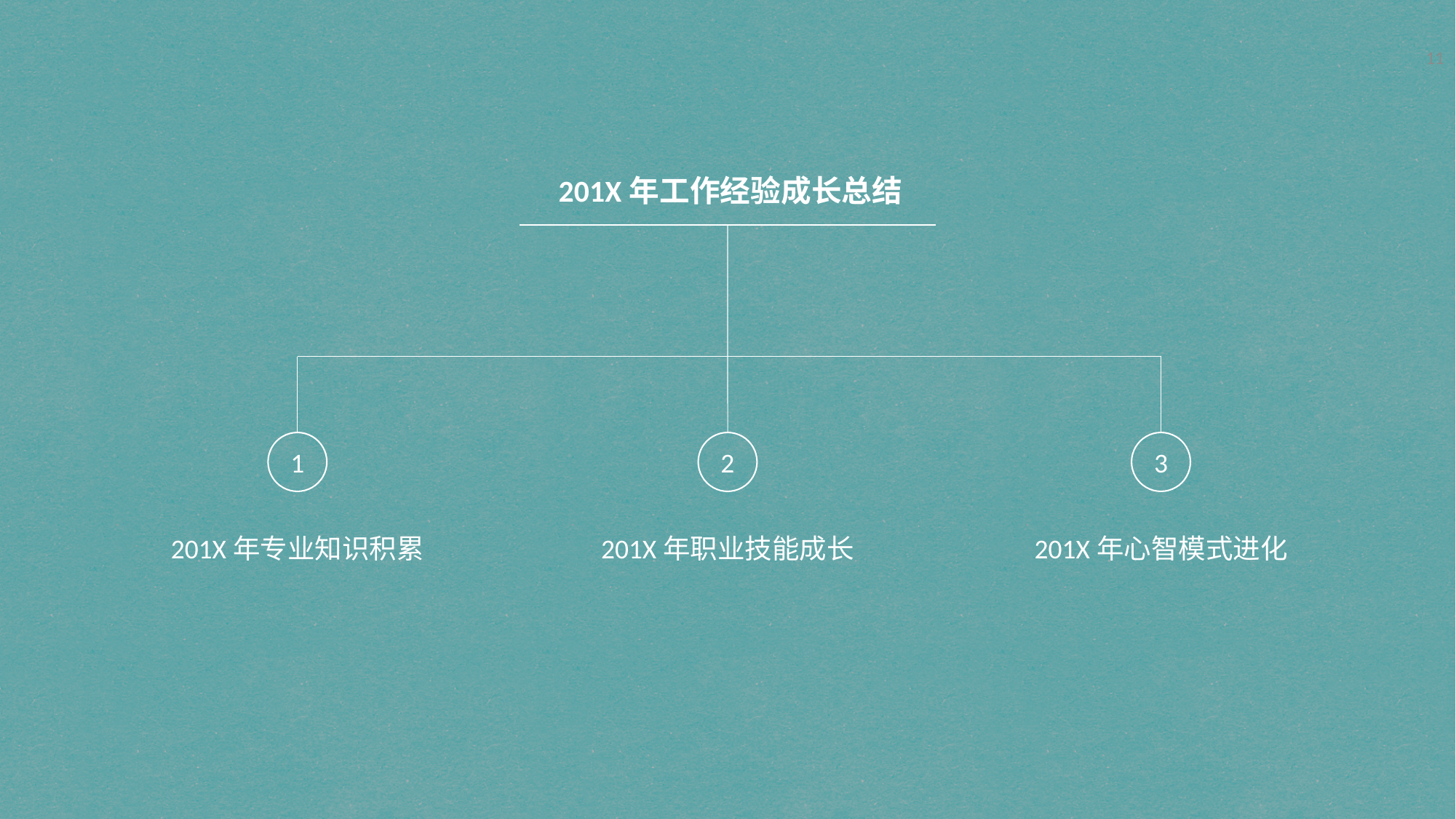

11
201X年工作经验成长总结
1
2
3
201X年专业知识积累
201X年职业技能成长
201X年心智模式进化